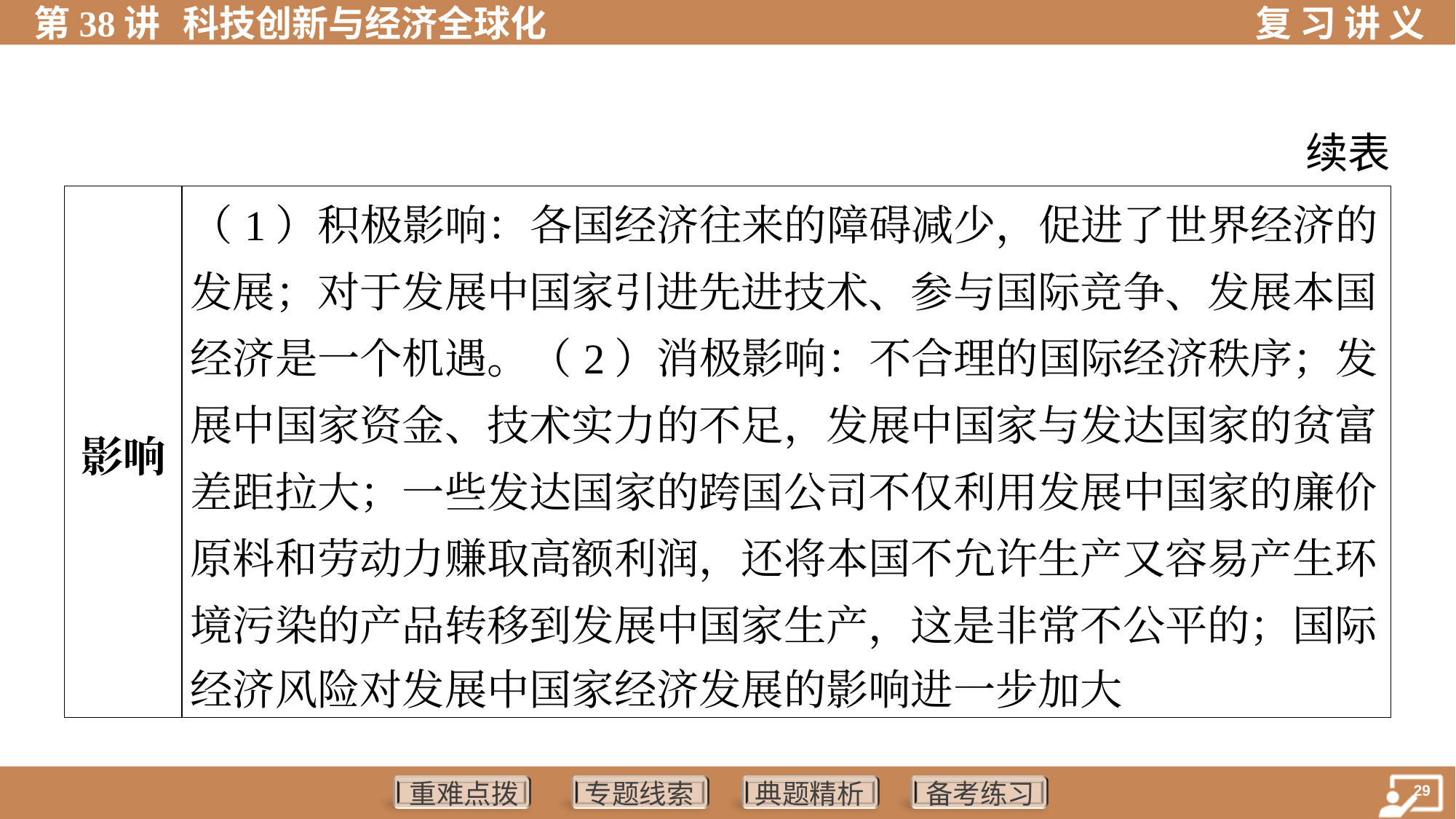

续表
| 影响 | （1）积极影响：各国经济往来的障碍减少，促进了世界经济的 发展；对于发展中国家引进先进技术、参与国际竞争、发展本国 经济是一个机遇。（2）消极影响：不合理的国际经济秩序；发 展中国家资金、技术实力的不足，发展中国家与发达国家的贫富 差距拉大；一些发达国家的跨国公司不仅利用发展中国家的廉价 原料和劳动力赚取高额利润，还将本国不允许生产又容易产生环 境污染的产品转移到发展中国家生产，这是非常不公平的；国际 经济风险对发展中国家经济发展的影响进一步加大 |  |  |  |  |
| --- | --- | --- | --- | --- | --- |